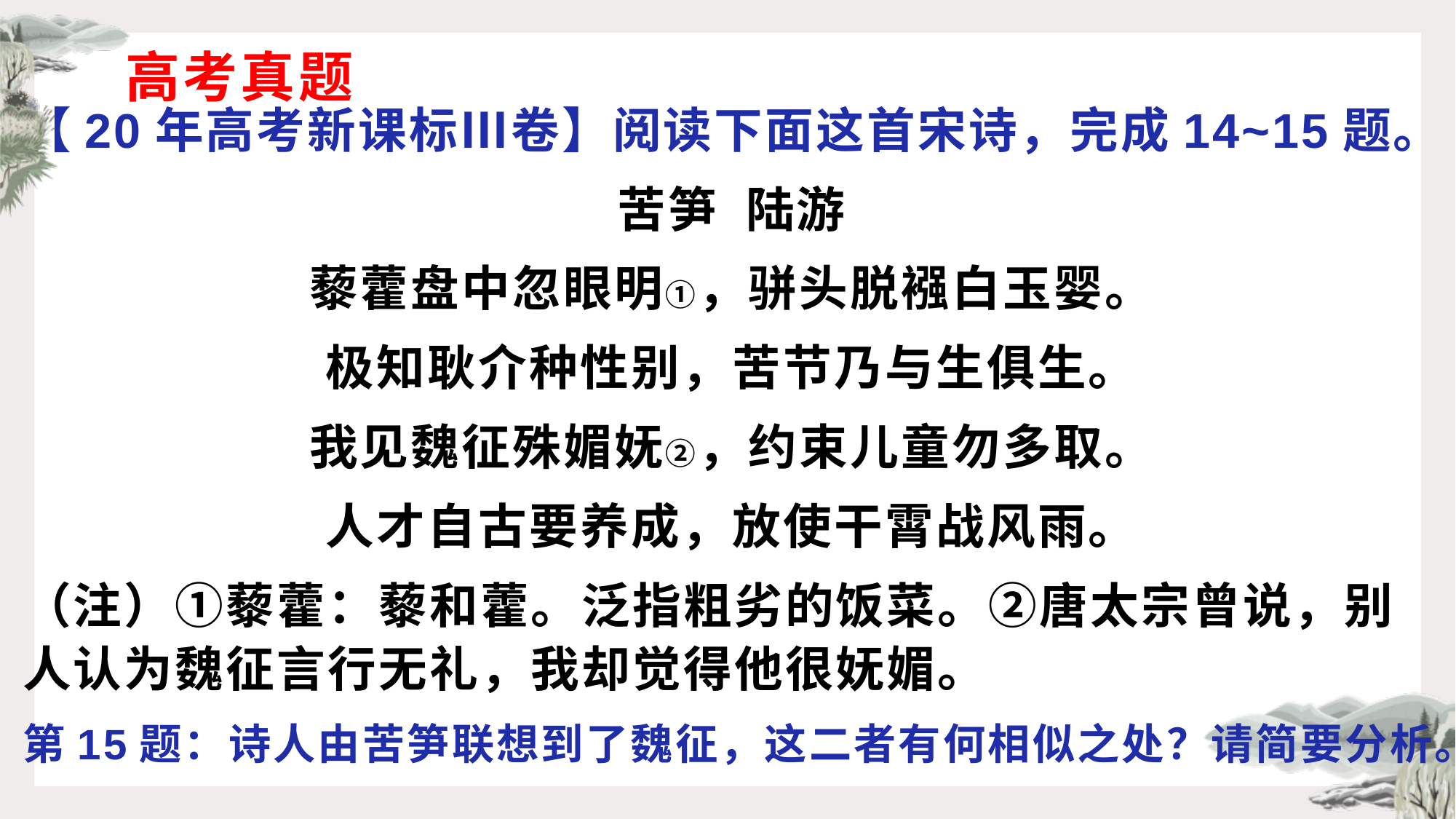

# 高考真题
【20年高考新课标Ⅲ卷】阅读下面这首宋诗，完成14~15题。
苦笋  陆游
藜藿盘中忽眼明①，骈头脱襁白玉婴。
极知耿介种性别，苦节乃与生俱生。
我见魏征殊媚妩②，约束儿童勿多取。
人才自古要养成，放使干霄战风雨。
（注）①藜藿：藜和藿。泛指粗劣的饭菜。②唐太宗曾说，别人认为魏征言行无礼，我却觉得他很妩媚。
第15题：诗人由苦笋联想到了魏征，这二者有何相似之处？请简要分析。